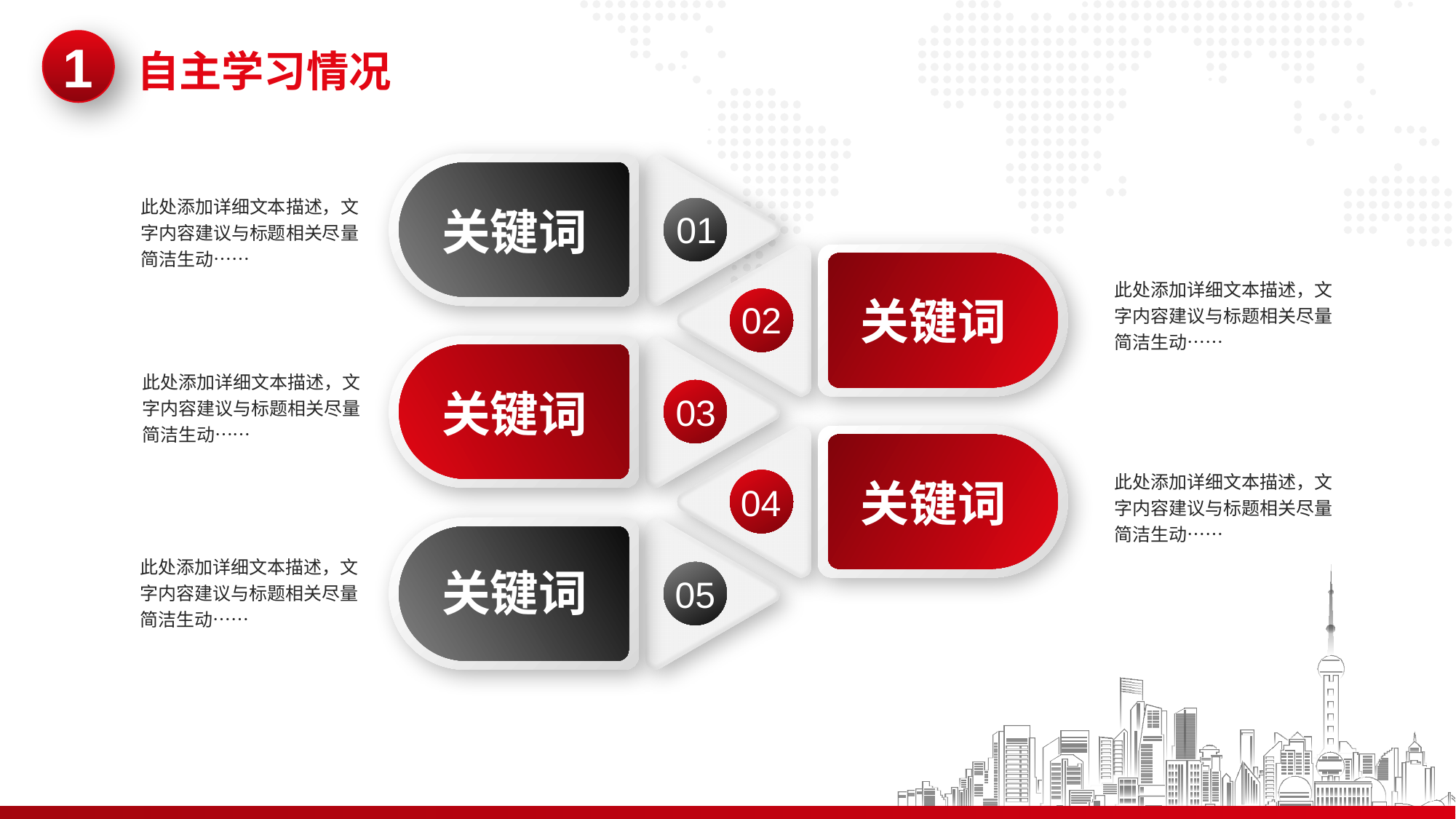

1

自主学习情况

01
此处添加详细文本描述，文字内容建议与标题相关尽量简洁生动……

关键词

02
此处添加详细文本描述，文字内容建议与标题相关尽量简洁生动……
关键词

03
此处添加详细文本描述，文字内容建议与标题相关尽量简洁生动……

关键词

04
此处添加详细文本描述，文字内容建议与标题相关尽量简洁生动……
关键词

05
此处添加详细文本描述，文字内容建议与标题相关尽量简洁生动……
关键词